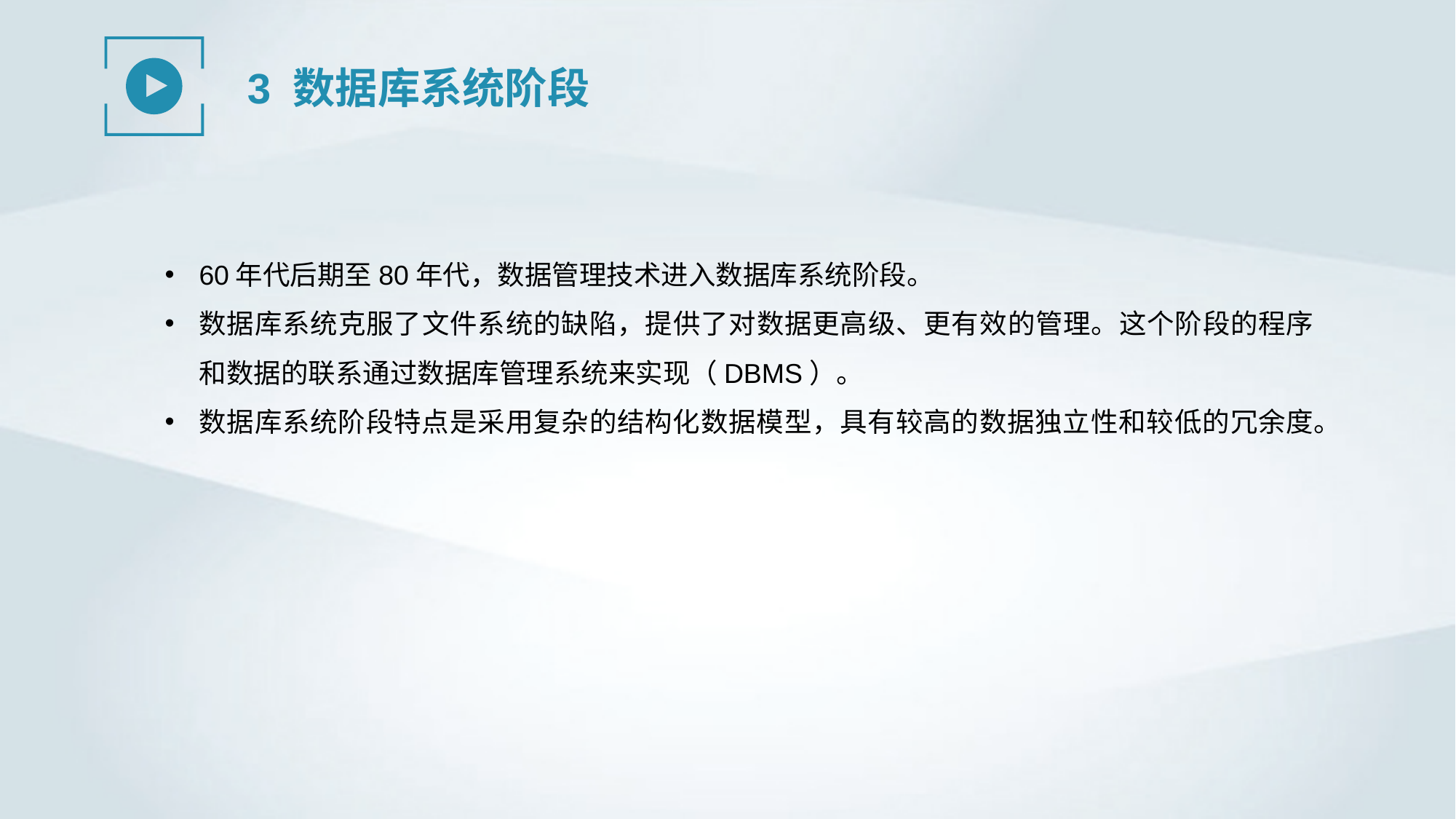

3 数据库系统阶段
60年代后期至80年代，数据管理技术进入数据库系统阶段。
数据库系统克服了文件系统的缺陷，提供了对数据更高级、更有效的管理。这个阶段的程序和数据的联系通过数据库管理系统来实现（DBMS）。
数据库系统阶段特点是采用复杂的结构化数据模型，具有较高的数据独立性和较低的冗余度。